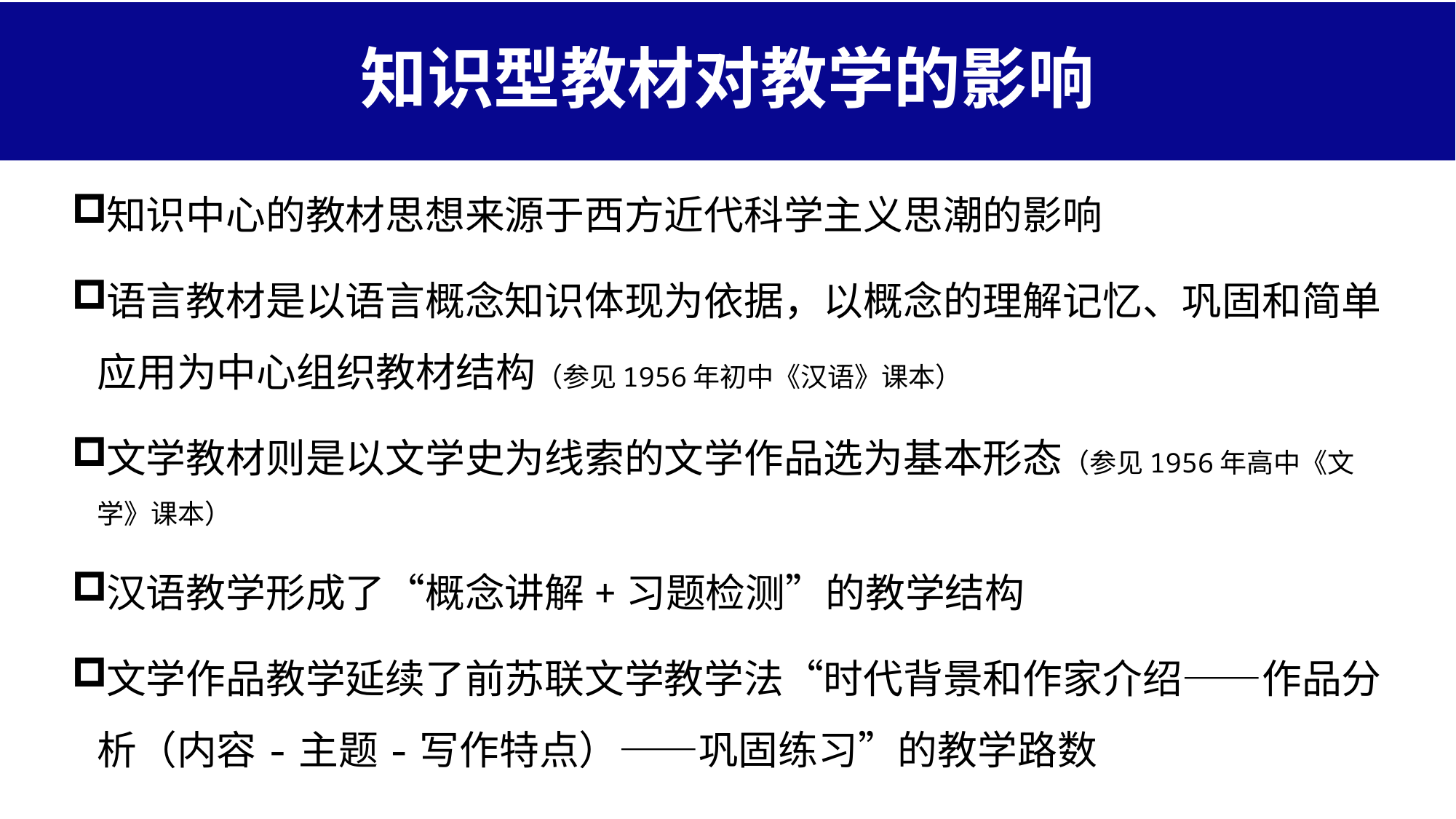

# 知识型教材对教学的影响
知识中心的教材思想来源于西方近代科学主义思潮的影响
语言教材是以语言概念知识体现为依据，以概念的理解记忆、巩固和简单应用为中心组织教材结构（参见1956年初中《汉语》课本）
文学教材则是以文学史为线索的文学作品选为基本形态（参见1956年高中《文学》课本）
汉语教学形成了“概念讲解+习题检测”的教学结构
文学作品教学延续了前苏联文学教学法“时代背景和作家介绍——作品分析（内容-主题-写作特点）——巩固练习”的教学路数